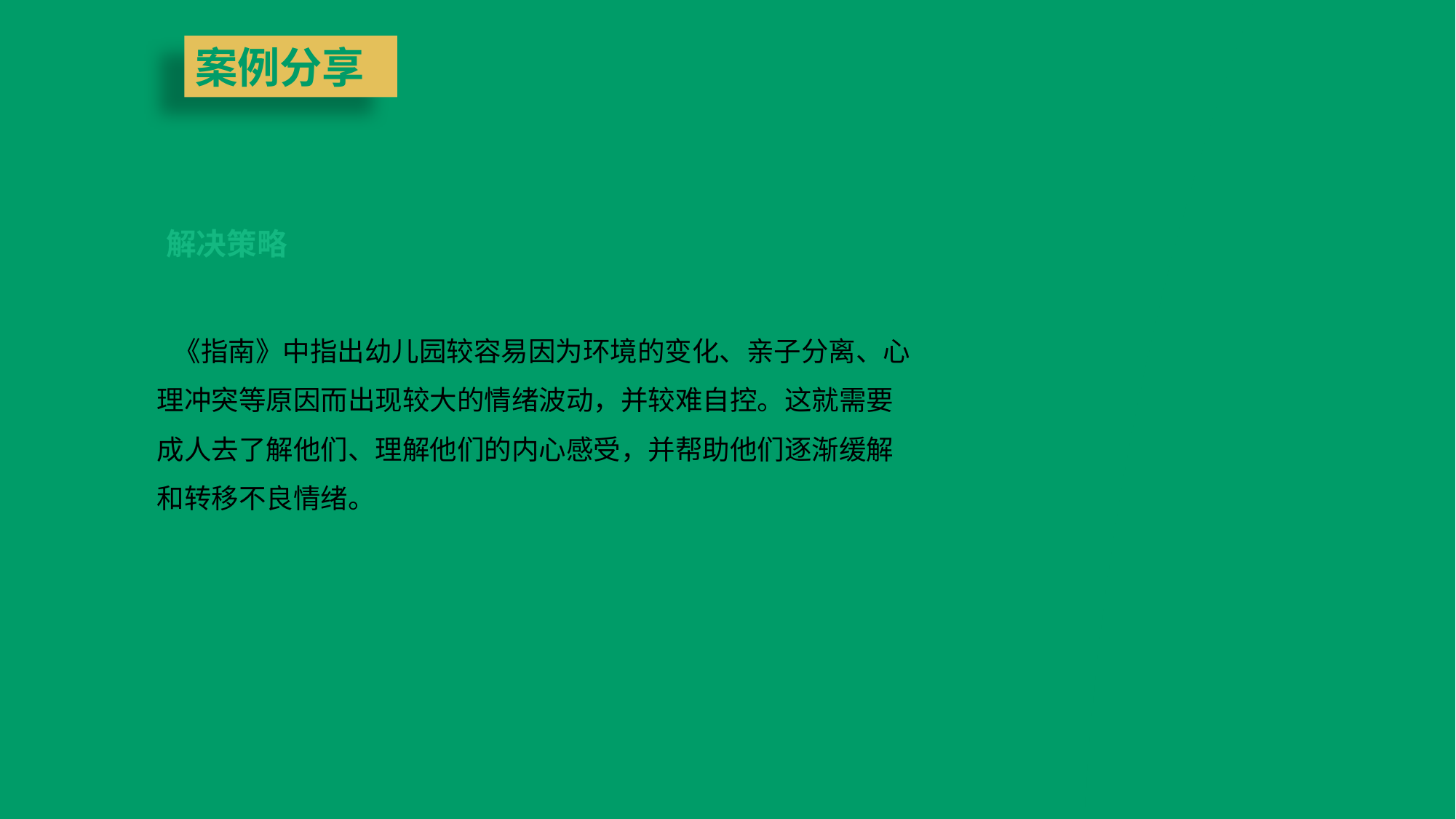

案例分享
解决策略

  《指南》中指出幼儿园较容易因为环境的变化、亲子分离、心理冲突等原因而出现较大的情绪波动，并较难自控。这就需要成人去了解他们、理解他们的内心感受，并帮助他们逐渐缓解和转移不良情绪。

INDUCTION TRAINING